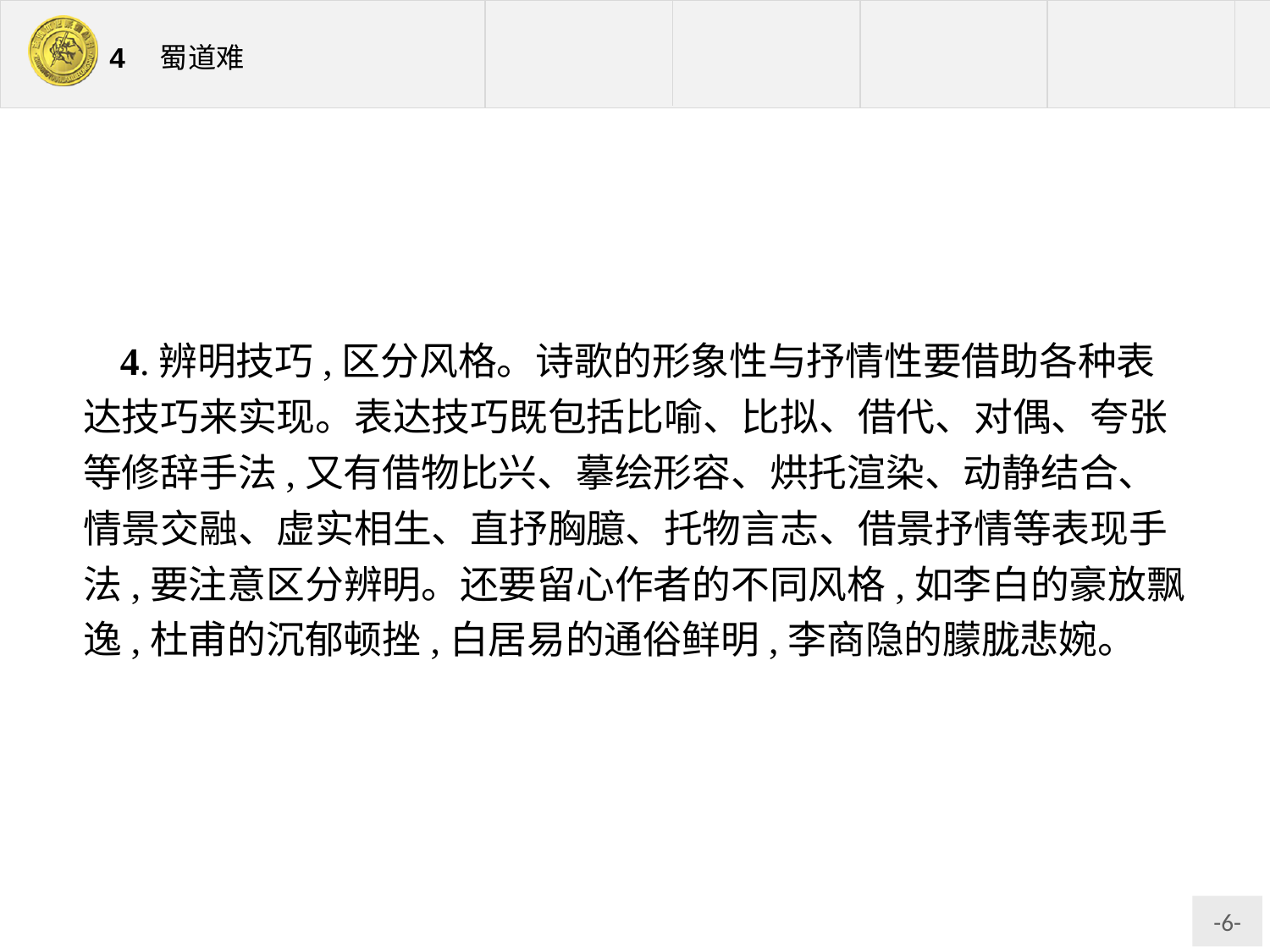

4.辨明技巧,区分风格。诗歌的形象性与抒情性要借助各种表达技巧来实现。表达技巧既包括比喻、比拟、借代、对偶、夸张等修辞手法,又有借物比兴、摹绘形容、烘托渲染、动静结合、情景交融、虚实相生、直抒胸臆、托物言志、借景抒情等表现手法,要注意区分辨明。还要留心作者的不同风格,如李白的豪放飘逸,杜甫的沉郁顿挫,白居易的通俗鲜明,李商隐的朦胧悲婉。